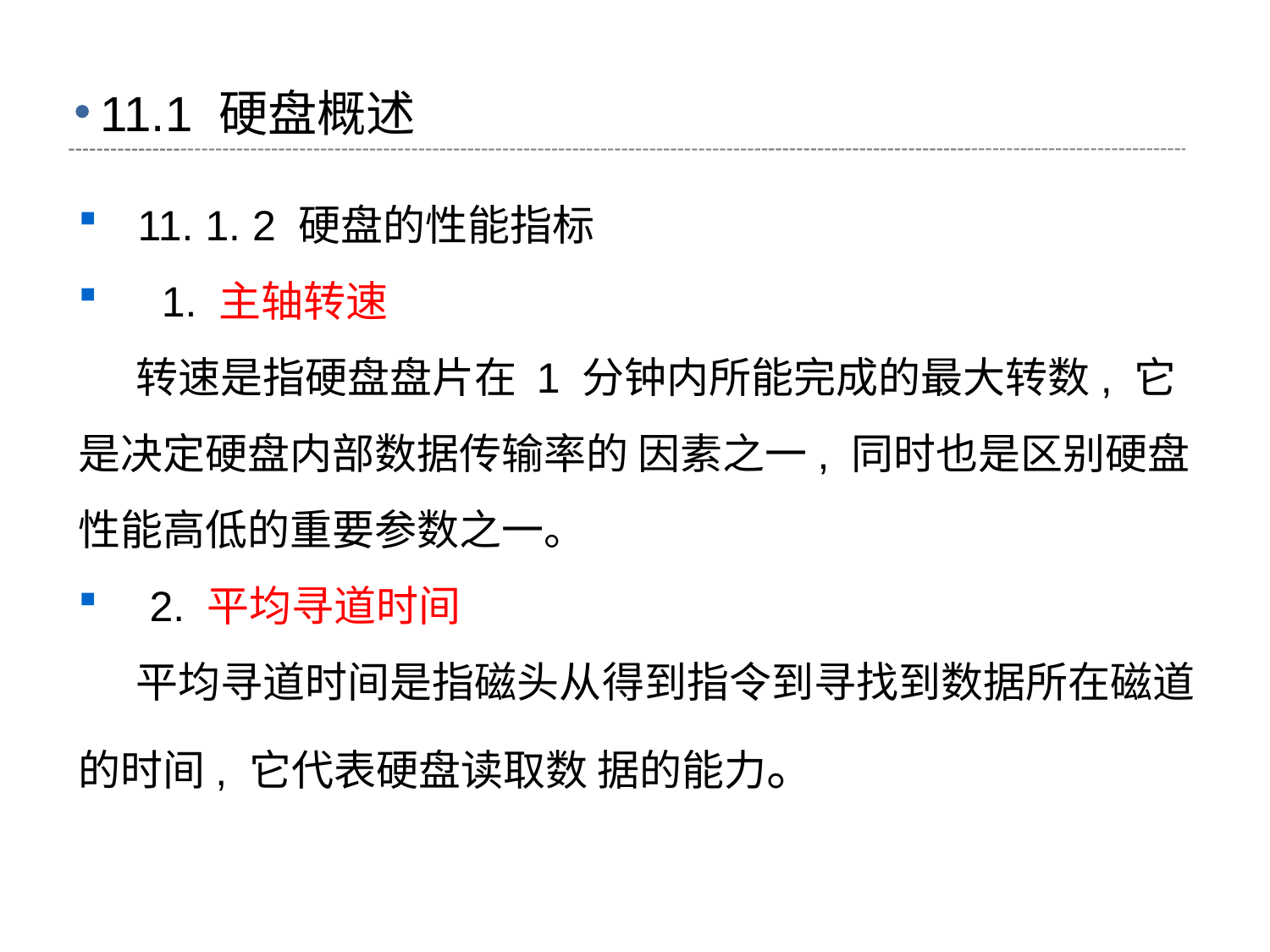

# 11.1 硬盘概述
 11. 1. 2 硬盘的性能指标
   1. 主轴转速
     转速是指硬盘盘片在 1 分钟内所能完成的最大转数, 它是决定硬盘内部数据传输率的 因素之一, 同时也是区别硬盘性能高低的重要参数之一。
  2. 平均寻道时间
     平均寻道时间是指磁头从得到指令到寻找到数据所在磁道的时间, 它代表硬盘读取数 据的能力。